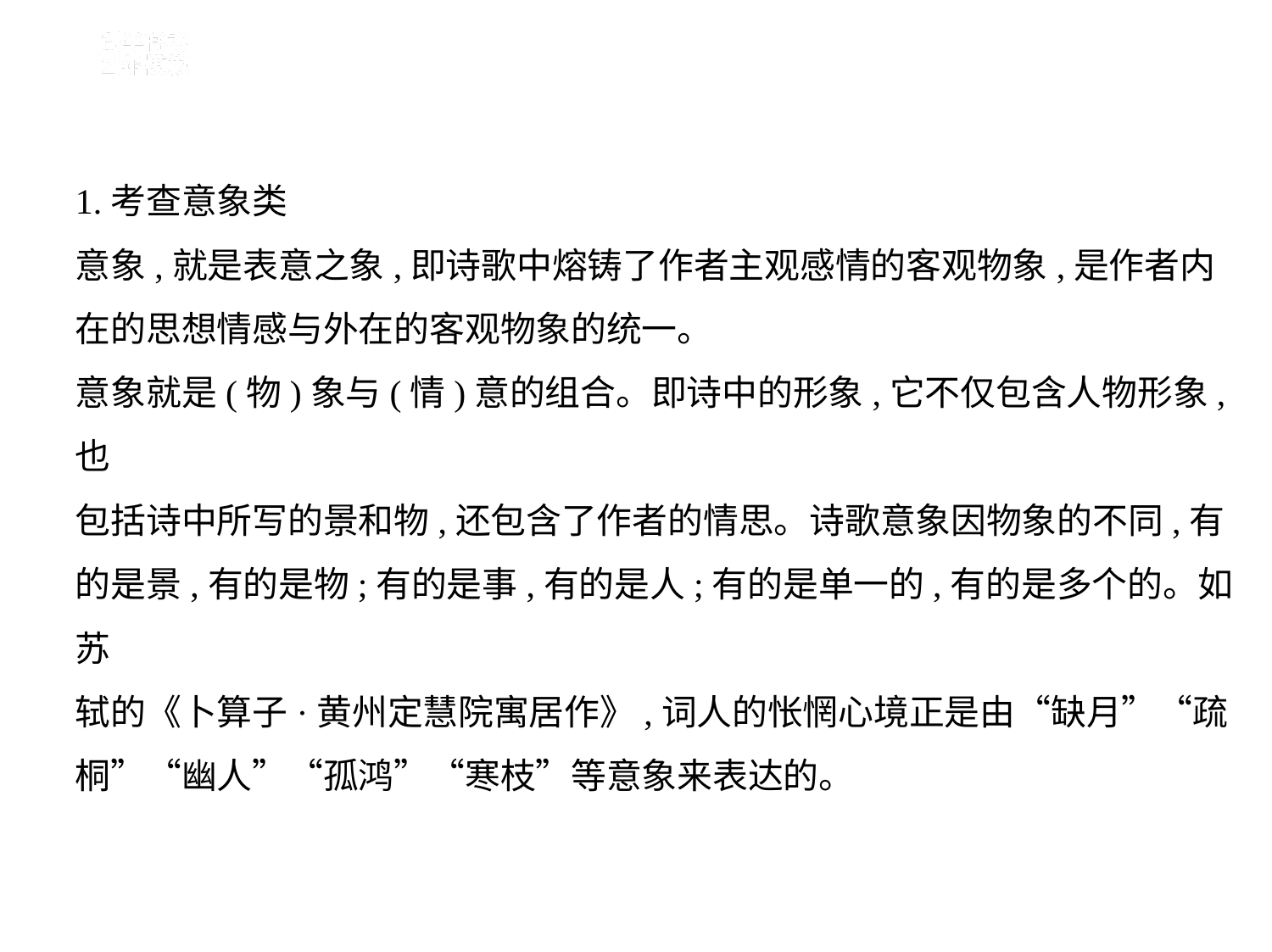

1.考查意象类
意象,就是表意之象,即诗歌中熔铸了作者主观感情的客观物象,是作者内
在的思想情感与外在的客观物象的统一。
意象就是(物)象与(情)意的组合。即诗中的形象,它不仅包含人物形象,也
包括诗中所写的景和物,还包含了作者的情思。诗歌意象因物象的不同,有
的是景,有的是物;有的是事,有的是人;有的是单一的,有的是多个的。如苏
轼的《卜算子·黄州定慧院寓居作》,词人的怅惘心境正是由“缺月”“疏
桐”“幽人”“孤鸿”“寒枝”等意象来表达的。